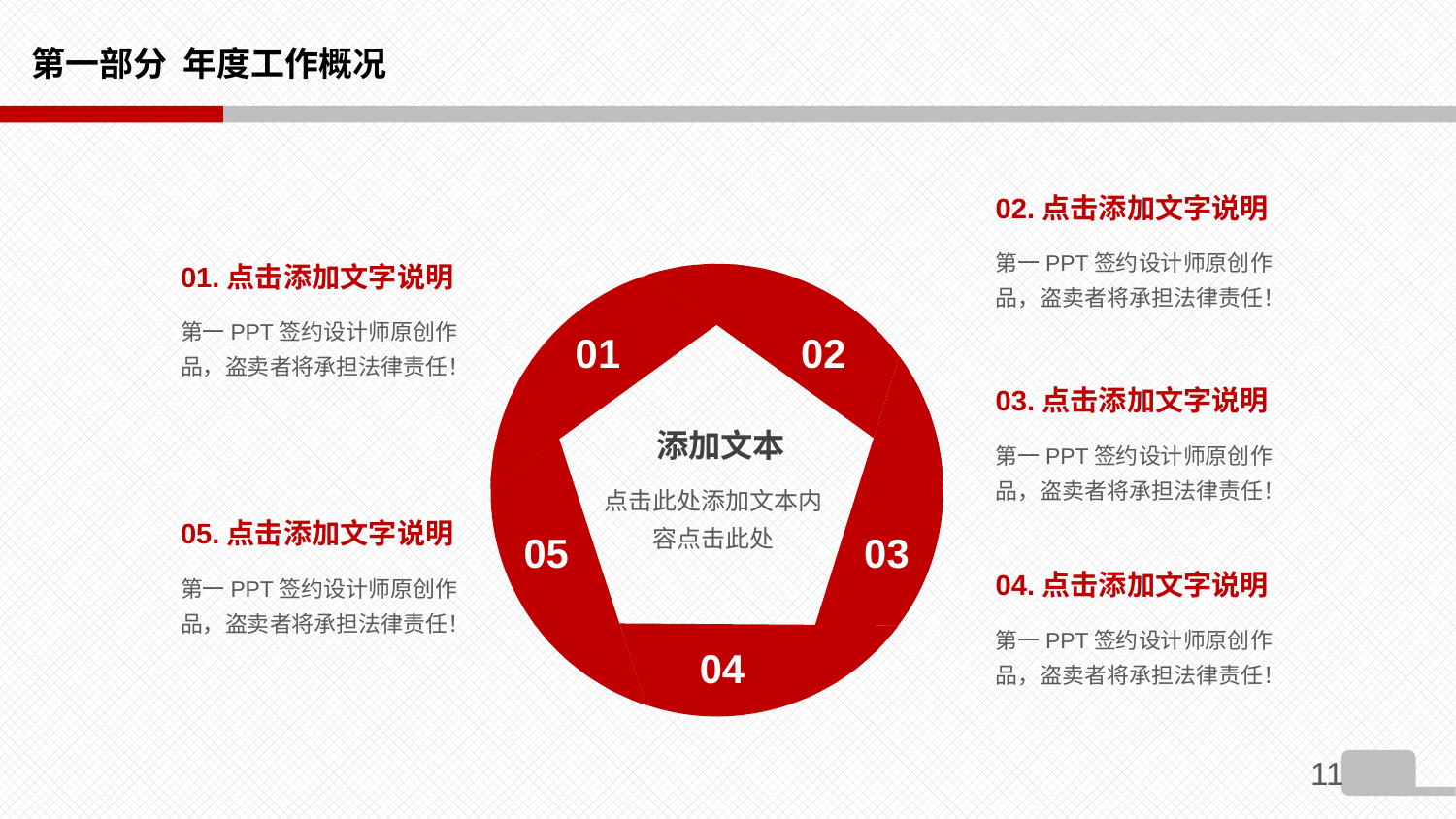

# 第一部分  年度工作概况
02.点击添加文字说明

第一PPT签约设计师原创作品，盗卖者将承担法律责任！
01.点击添加文字说明
第一PPT签约设计师原创作品，盗卖者将承担法律责任！
01
02

03.点击添加文字说明
添加文本
第一PPT签约设计师原创作品，盗卖者将承担法律责任！
点击此处添加文本内容点击此处

05.点击添加文字说明
05
03
第一PPT签约设计师原创作品，盗卖者将承担法律责任！
04.点击添加文字说明
第一PPT签约设计师原创作品，盗卖者将承担法律责任！
04